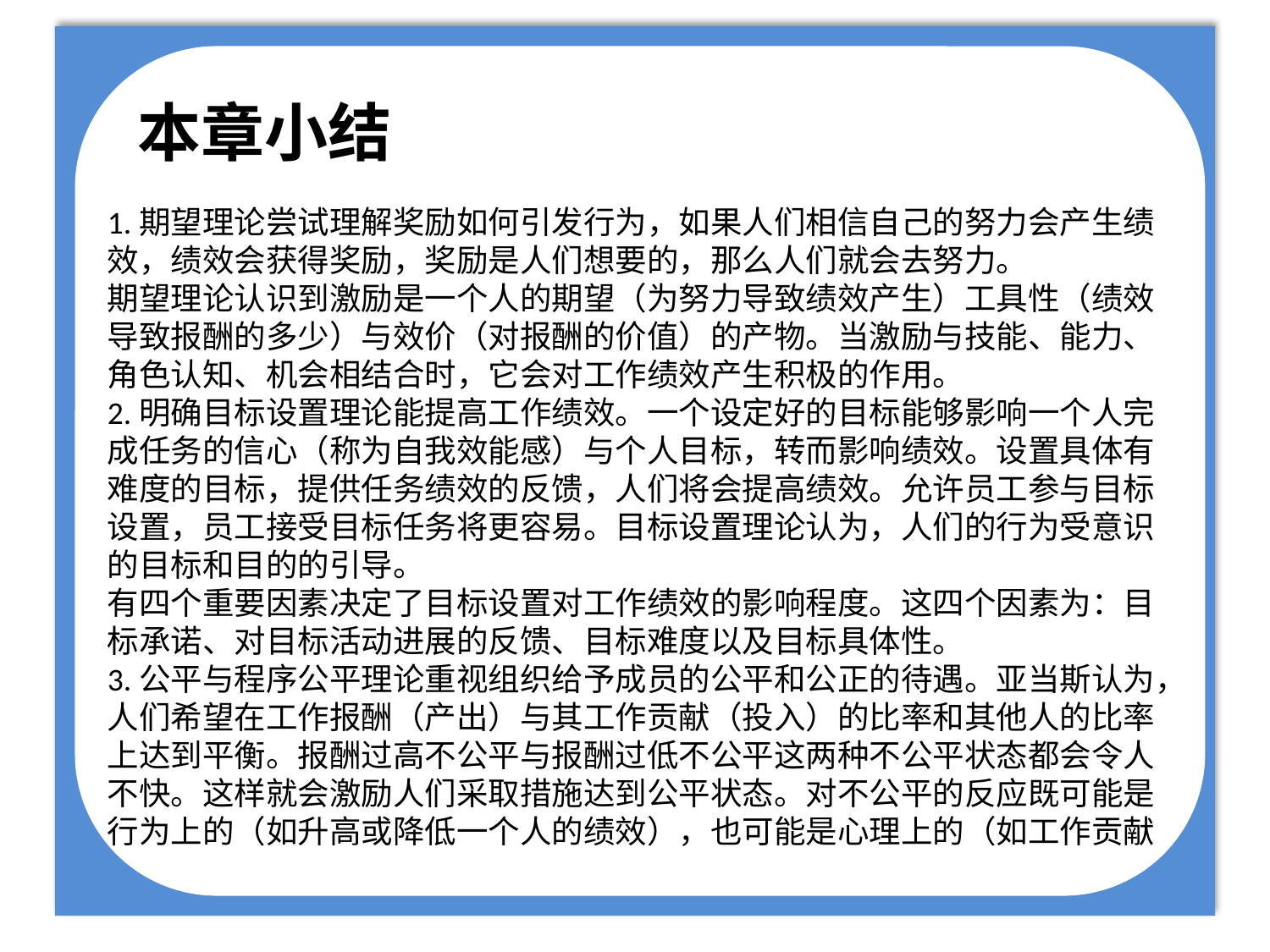

1.期望理论尝试理解奖励如何引发行为，如果人们相信自己的努力会产生绩效，绩效会获得奖励，奖励是人们想要的，那么人们就会去努力。
期望理论认识到激励是一个人的期望（为努力导致绩效产生）工具性（绩效导致报酬的多少）与效价（对报酬的价值）的产物。当激励与技能、能力、角色认知、机会相结合时，它会对工作绩效产生积极的作用。
2.明确目标设置理论能提高工作绩效。一个设定好的目标能够影响一个人完成任务的信心（称为自我效能感）与个人目标，转而影响绩效。设置具体有难度的目标，提供任务绩效的反馈，人们将会提高绩效。允许员工参与目标设置，员工接受目标任务将更容易。目标设置理论认为，人们的行为受意识的目标和目的的引导。
有四个重要因素决定了目标设置对工作绩效的影响程度。这四个因素为：目标承诺、对目标活动进展的反馈、目标难度以及目标具体性。
3.公平与程序公平理论重视组织给予成员的公平和公正的待遇。亚当斯认为，人们希望在工作报酬（产出）与其工作贡献（投入）的比率和其他人的比率上达到平衡。报酬过高不公平与报酬过低不公平这两种不公平状态都会令人不快。这样就会激励人们采取措施达到公平状态。对不公平的反应既可能是行为上的（如升高或降低一个人的绩效），也可能是心理上的（如工作贡献